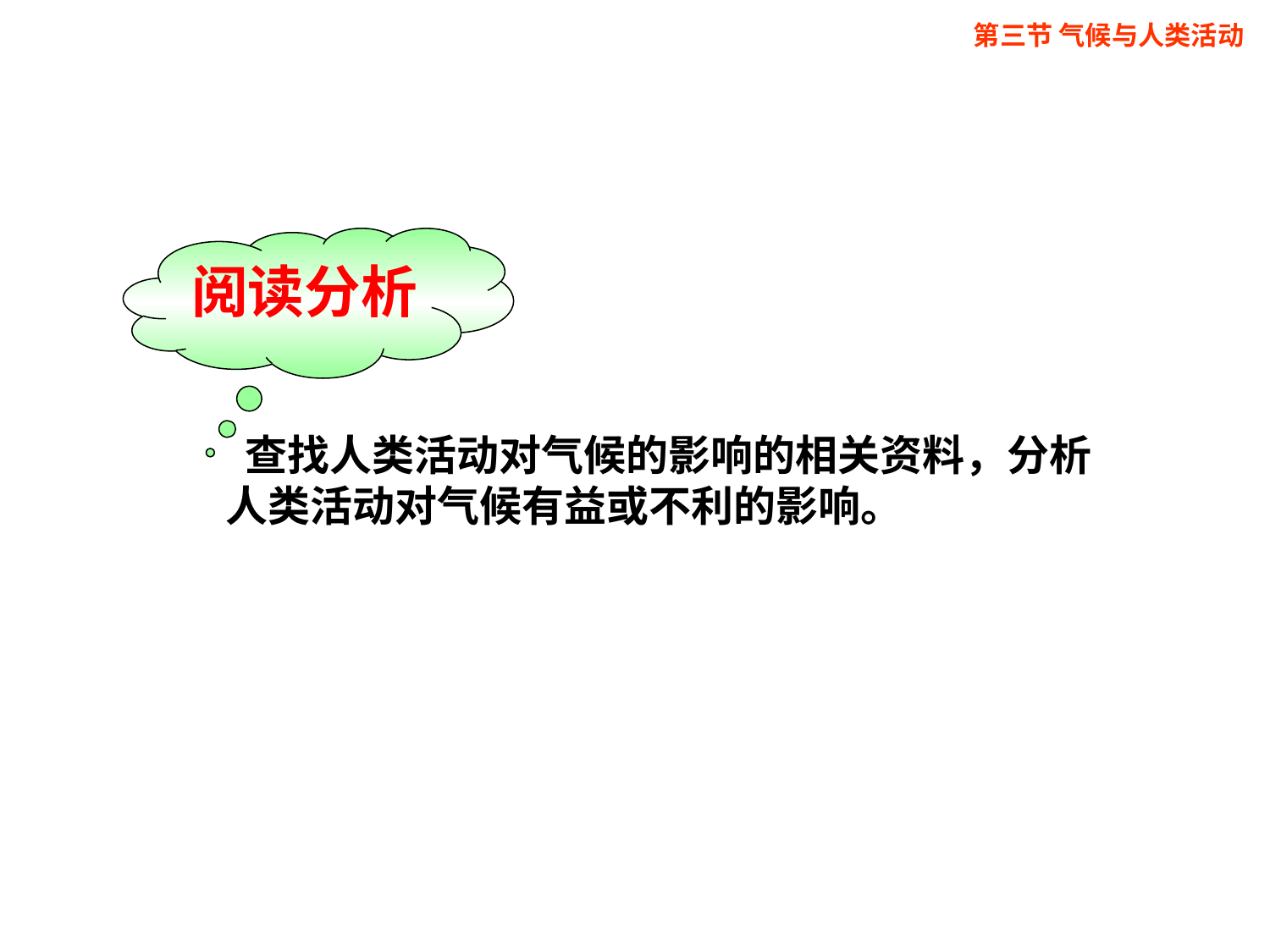

第三节 气候与人类活动
阅读分析
      查找人类活动对气候的影响的相关资料，分析人类活动对气候有益或不利的影响。